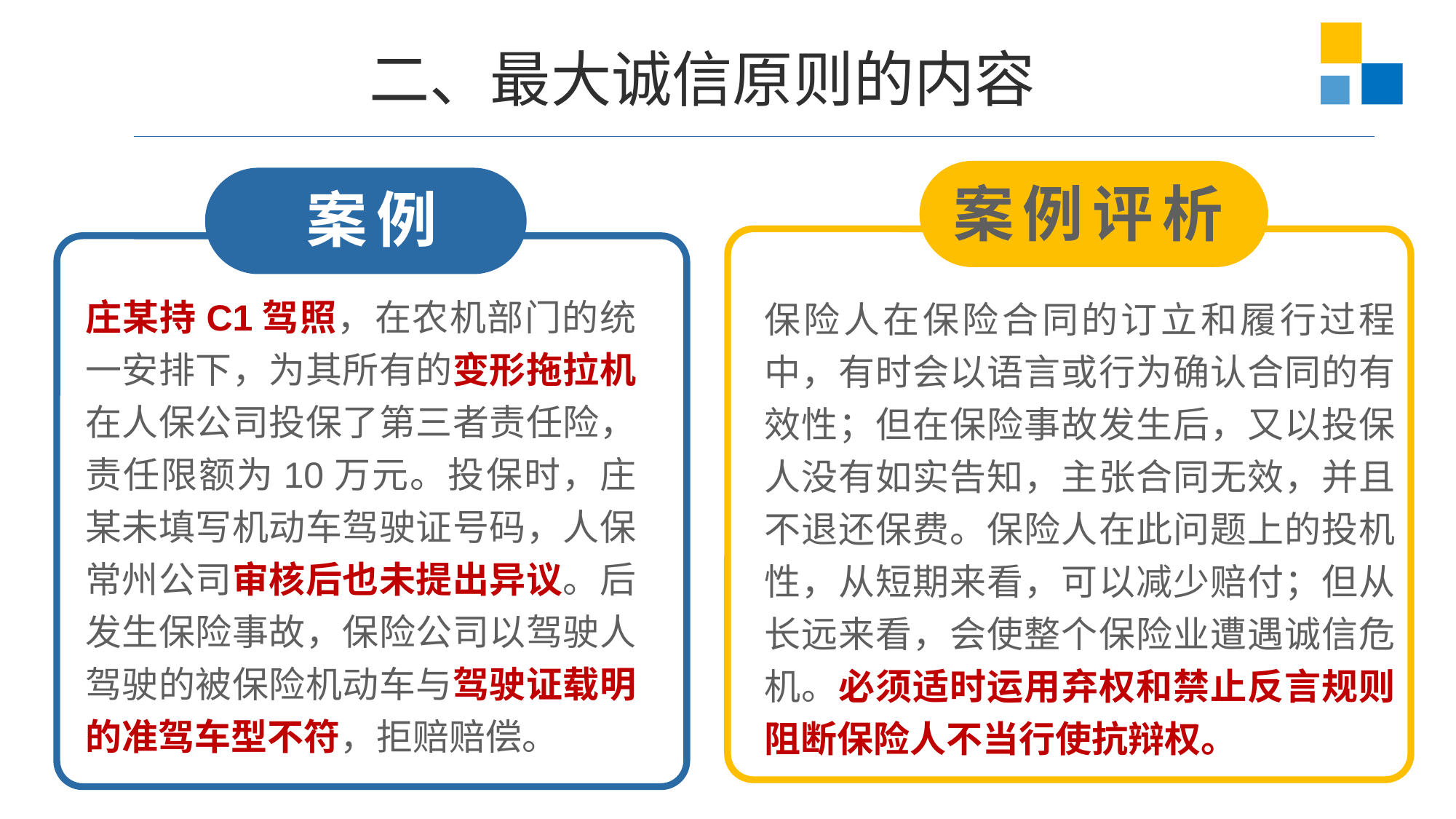

二、最大诚信原则的内容

案例评析

保险人在保险合同的订立和履行过程中，有时会以语言或行为确认合同的有效性；但在保险事故发生后，又以投保人没有如实告知，主张合同无效，并且不退还保费。保险人在此问题上的投机性，从短期来看，可以减少赔付；但从长远来看，会使整个保险业遭遇诚信危机。必须适时运用弃权和禁止反言规则阻断保险人不当行使抗辩权。

案例

庄某持C1驾照，在农机部门的统一安排下，为其所有的变形拖拉机在人保公司投保了第三者责任险，责任限额为10万元。投保时，庄某未填写机动车驾驶证号码，人保常州公司审核后也未提出异议。后发生保险事故，保险公司以驾驶人驾驶的被保险机动车与驾驶证载明的准驾车型不符，拒赔赔偿。